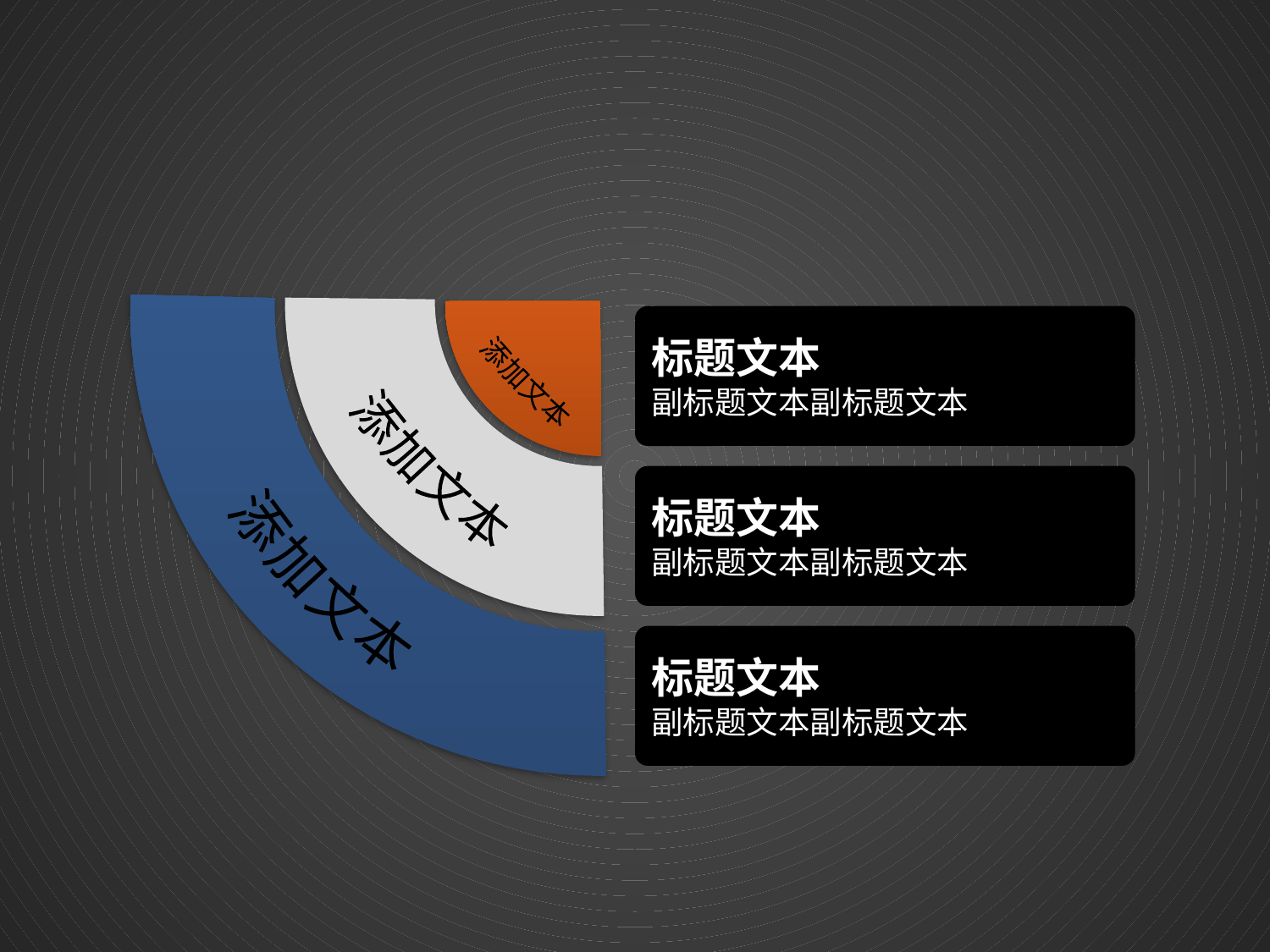

标题文本
副标题文本副标题文本
添加文本
添加文本
标题文本
副标题文本副标题文本
添加文本
标题文本
副标题文本副标题文本